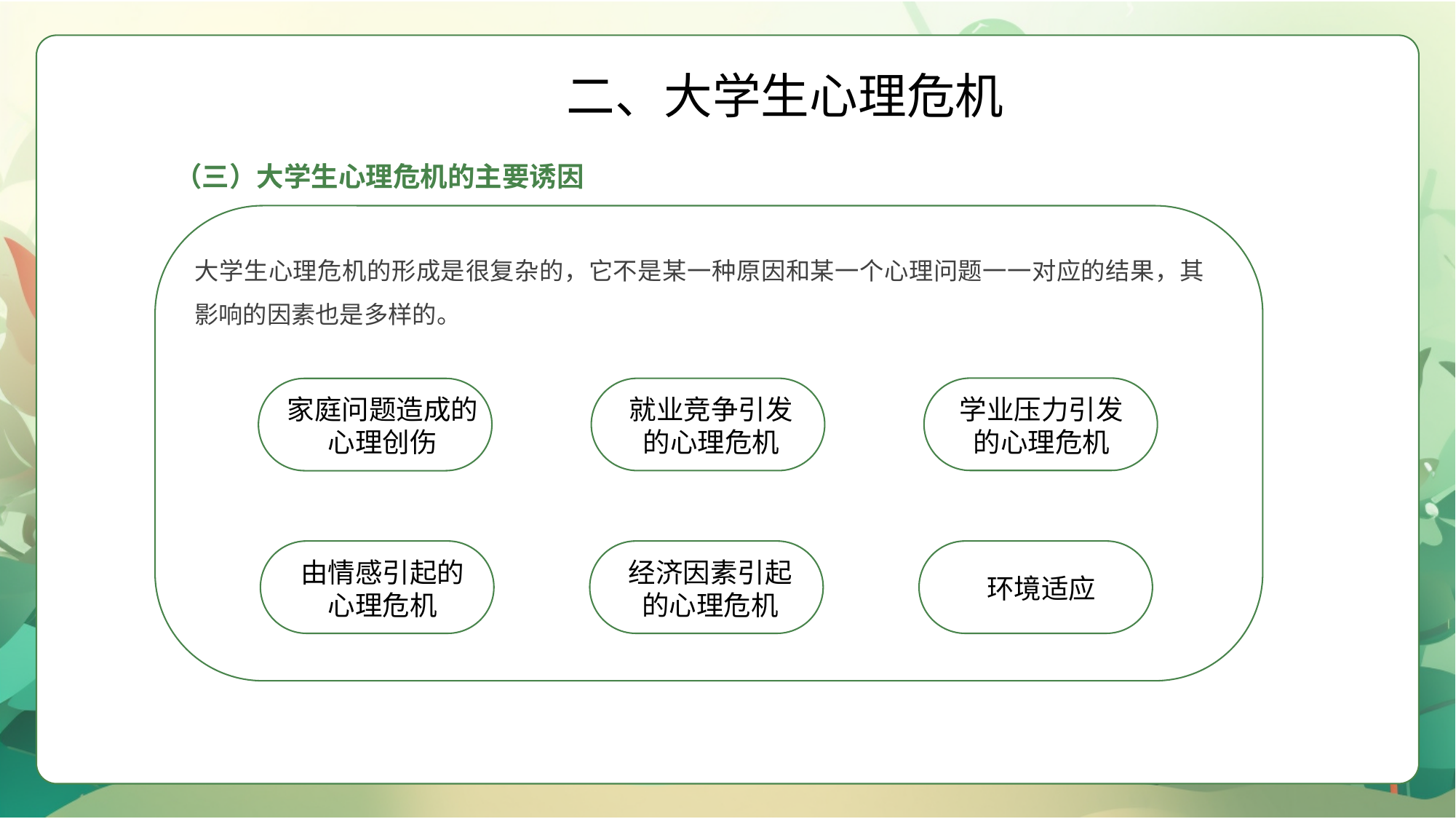

二、大学生心理危机
（三）大学生心理危机的主要诱因

大学生心理危机的形成是很复杂的，它不是某一种原因和某一个心理问题一一对应的结果，其影响的因素也是多样的。

学业压力引发的心理危机

就业竞争引发的心理危机

家庭问题造成的心理创伤

由情感引起的心理危机

经济因素引起的心理危机

环境适应